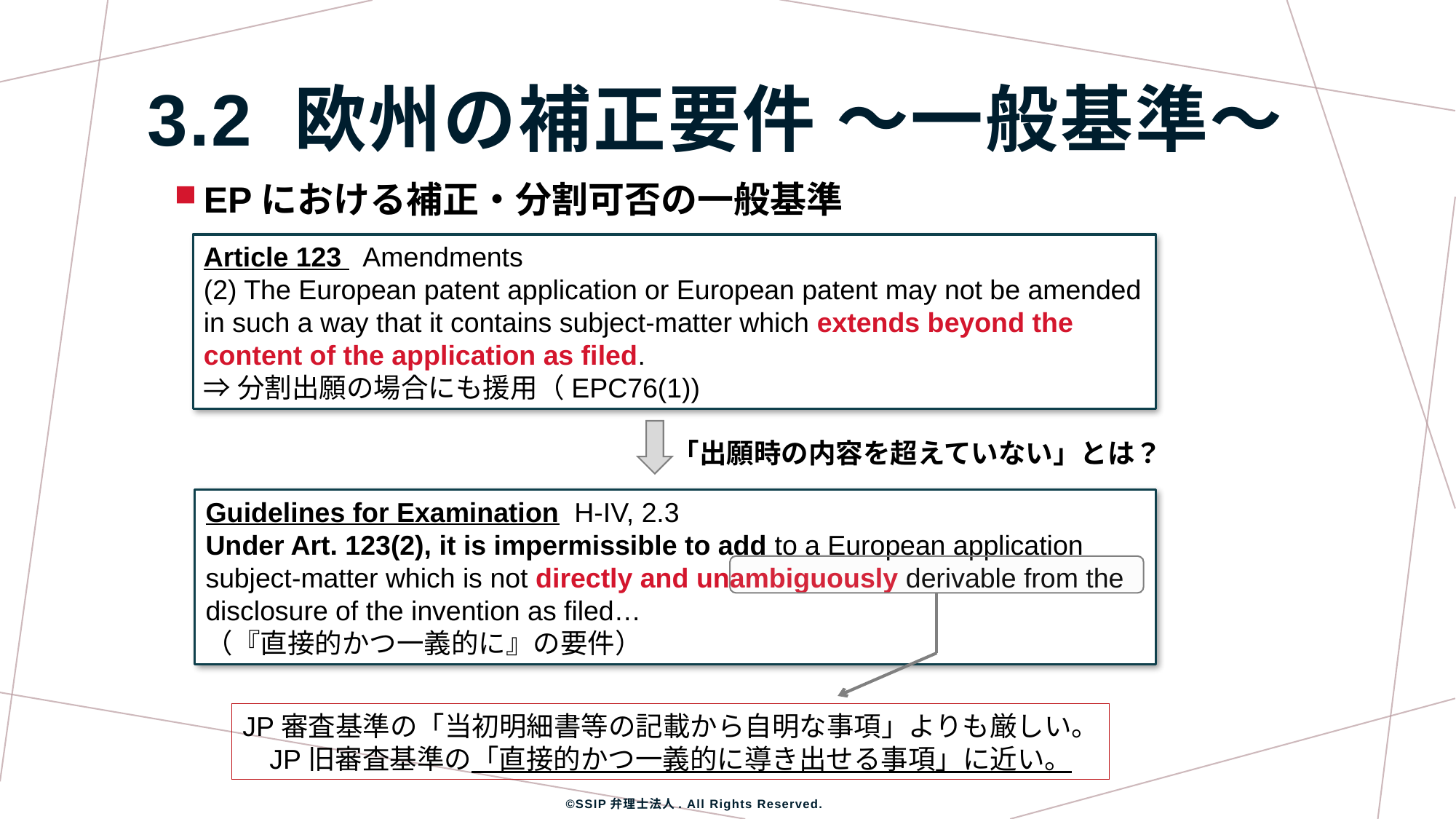

3.2 欧州の補正要件 ～一般基準～
EPにおける補正・分割可否の一般基準

Article 123   Amendments
(2) The European patent application or European patent may not be amended in such a way that it contains subject‑matter which extends beyond the content of the application as filed.
⇒分割出願の場合にも援用（EPC76(1))

「出願時の内容を超えていない」とは？
Guidelines for Examination  H-IV, 2.3
Under Art. 123(2), it is impermissible to add to a European application subject-matter which is not directly and unambiguously derivable from the disclosure of the invention as filed…
（『直接的かつ一義的に』の要件）

JP審査基準の「当初明細書等の記載から自明な事項」よりも厳しい。
JP旧審査基準の「直接的かつ一義的に導き出せる事項」に近い。
©SSIP弁理士法人. All Rights Reserved.